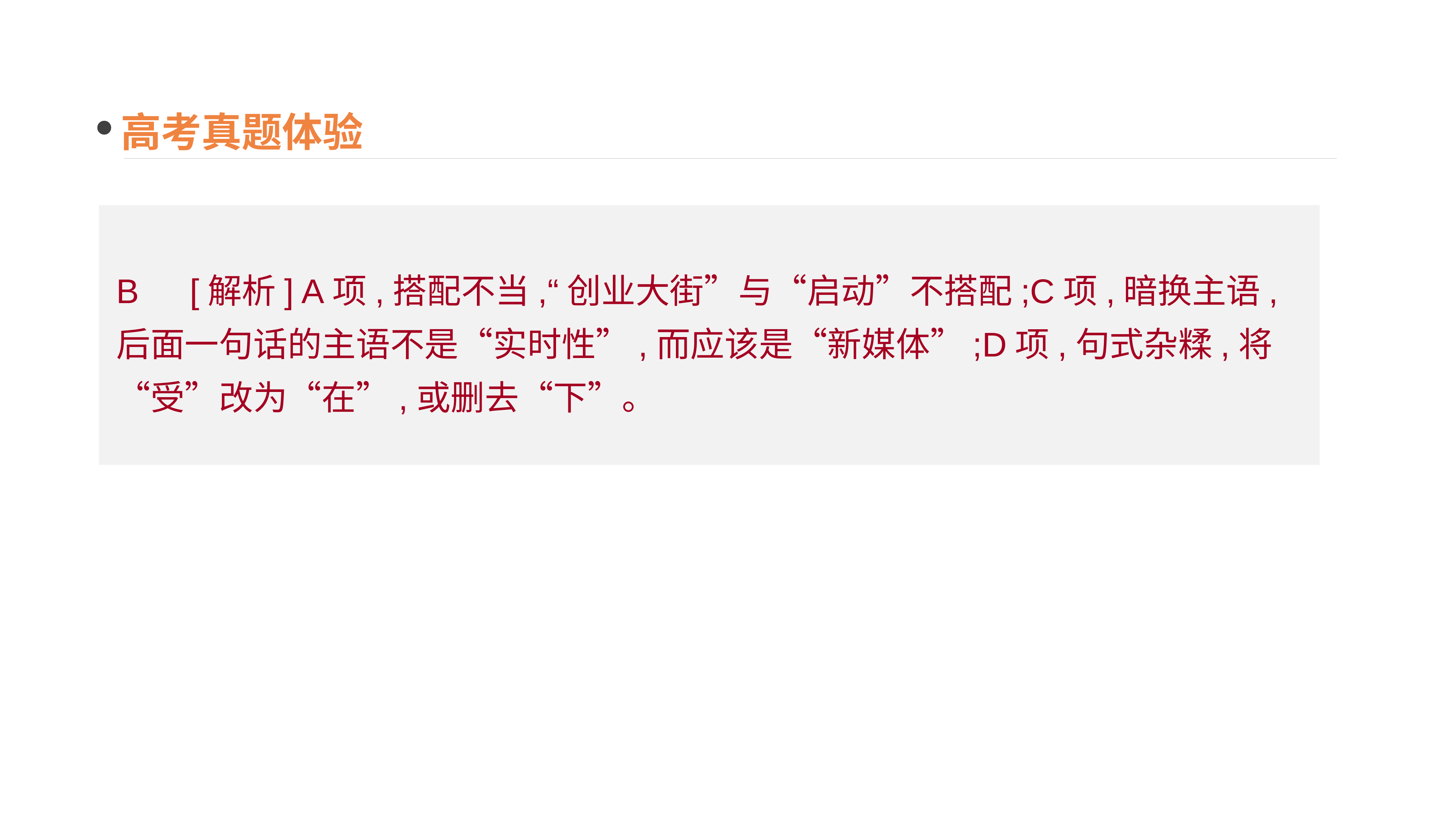

高考真题体验

B　[解析] A项,搭配不当,“创业大街”与“启动”不搭配;C项,暗换主语,后面一句话的主语不是“实时性”,而应该是“新媒体”;D项,句式杂糅,将“受”改为“在”,或删去“下”。